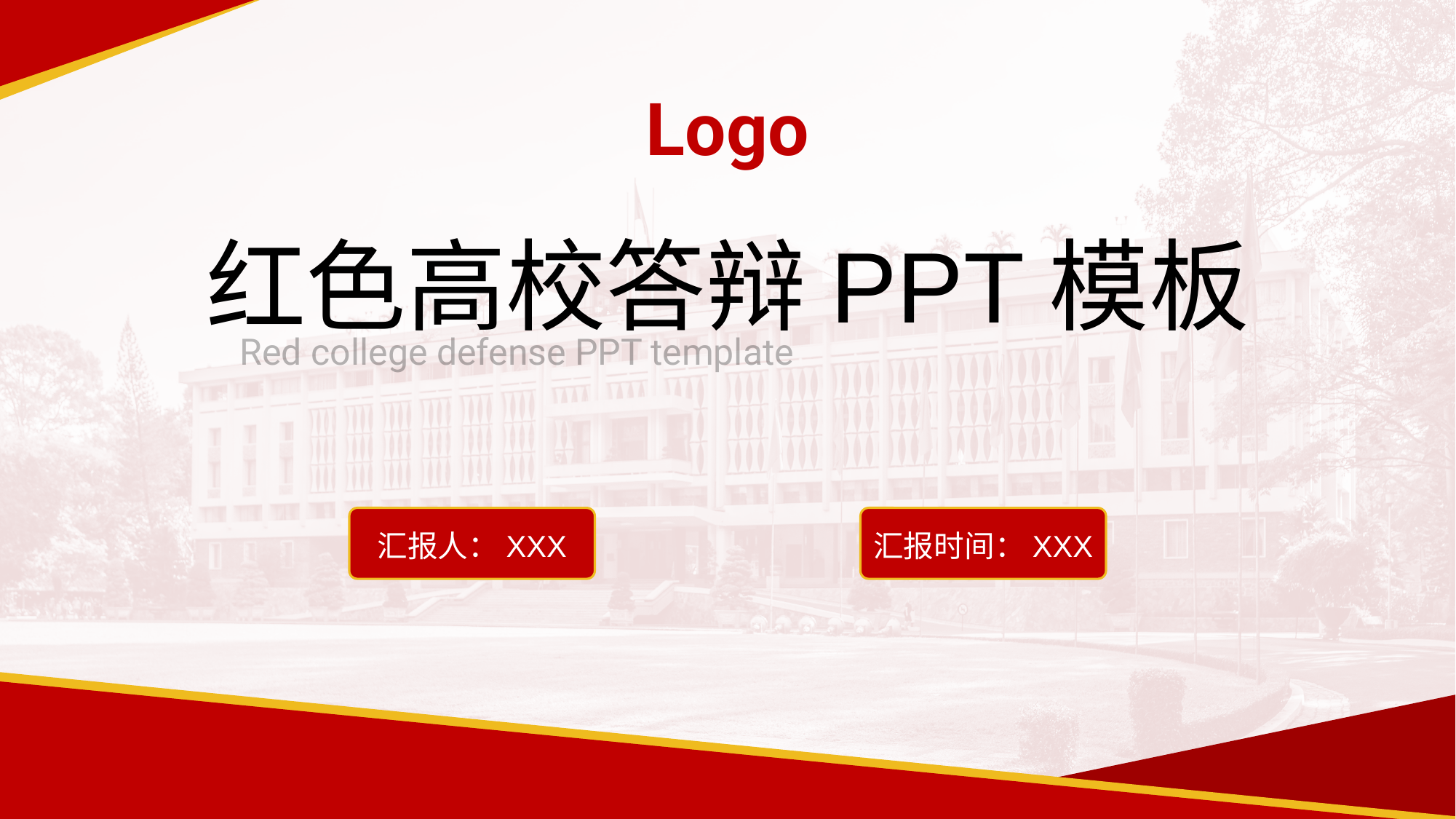

Logo
红色高校答辩PPT模板
Red college defense PPT template

汇报人：XXX

汇报时间：XXX